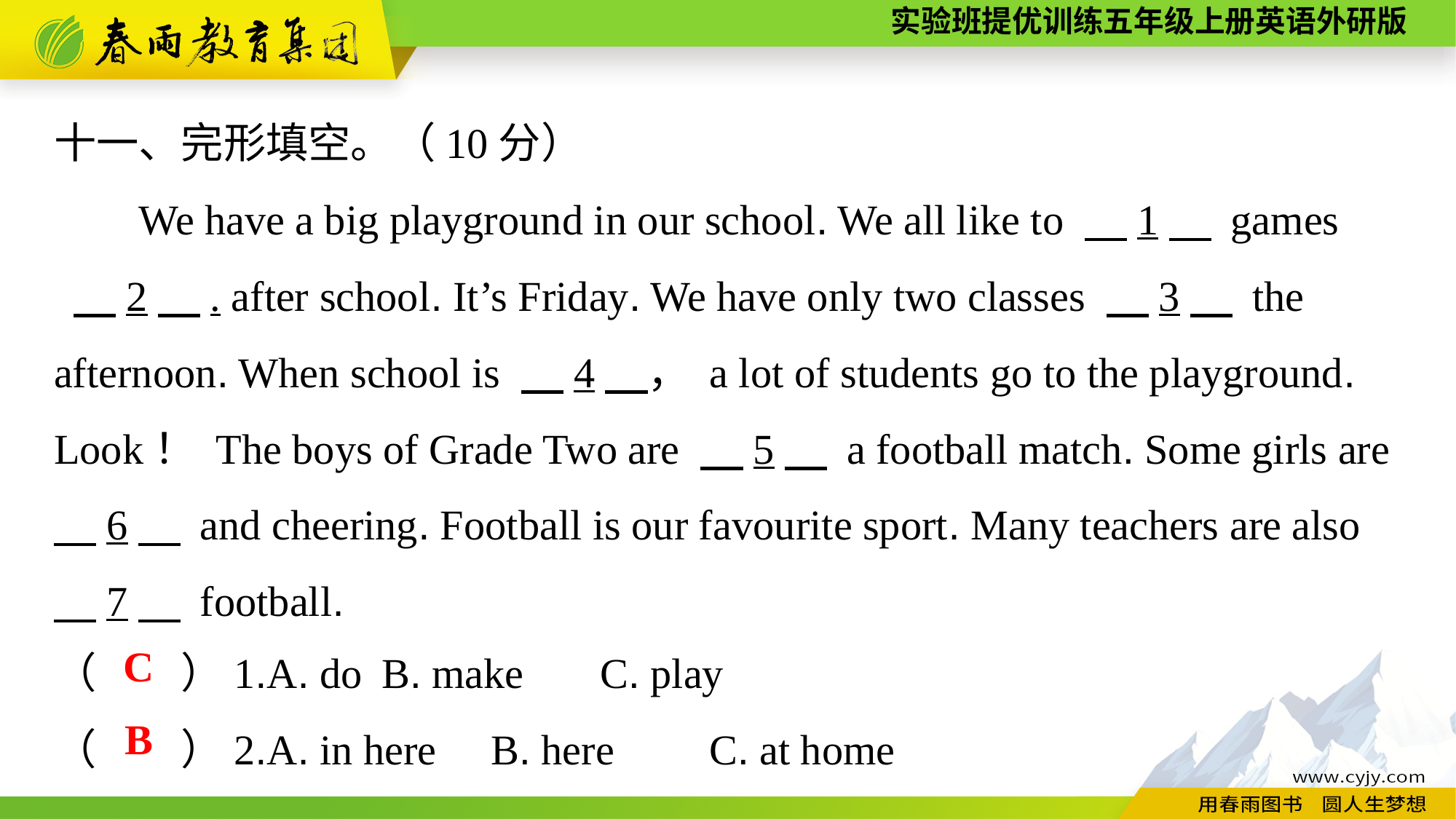

十一、完形填空。（10分）
We have a big playground in our school. We all like to 　1　 games
 　2　. after school. It’s Friday. We have only two classes 　3　 the afternoon. When school is 　4　， a lot of students go to the playground. Look！ The boys of Grade Two are 　5　 a football match. Some girls are
　6　 and cheering. Football is our favourite sport. Many teachers are also
　7　 football.
（　　）1.A. do	B. make	C. play
（　　）2.A. in here	B. here	C. at home
C
B